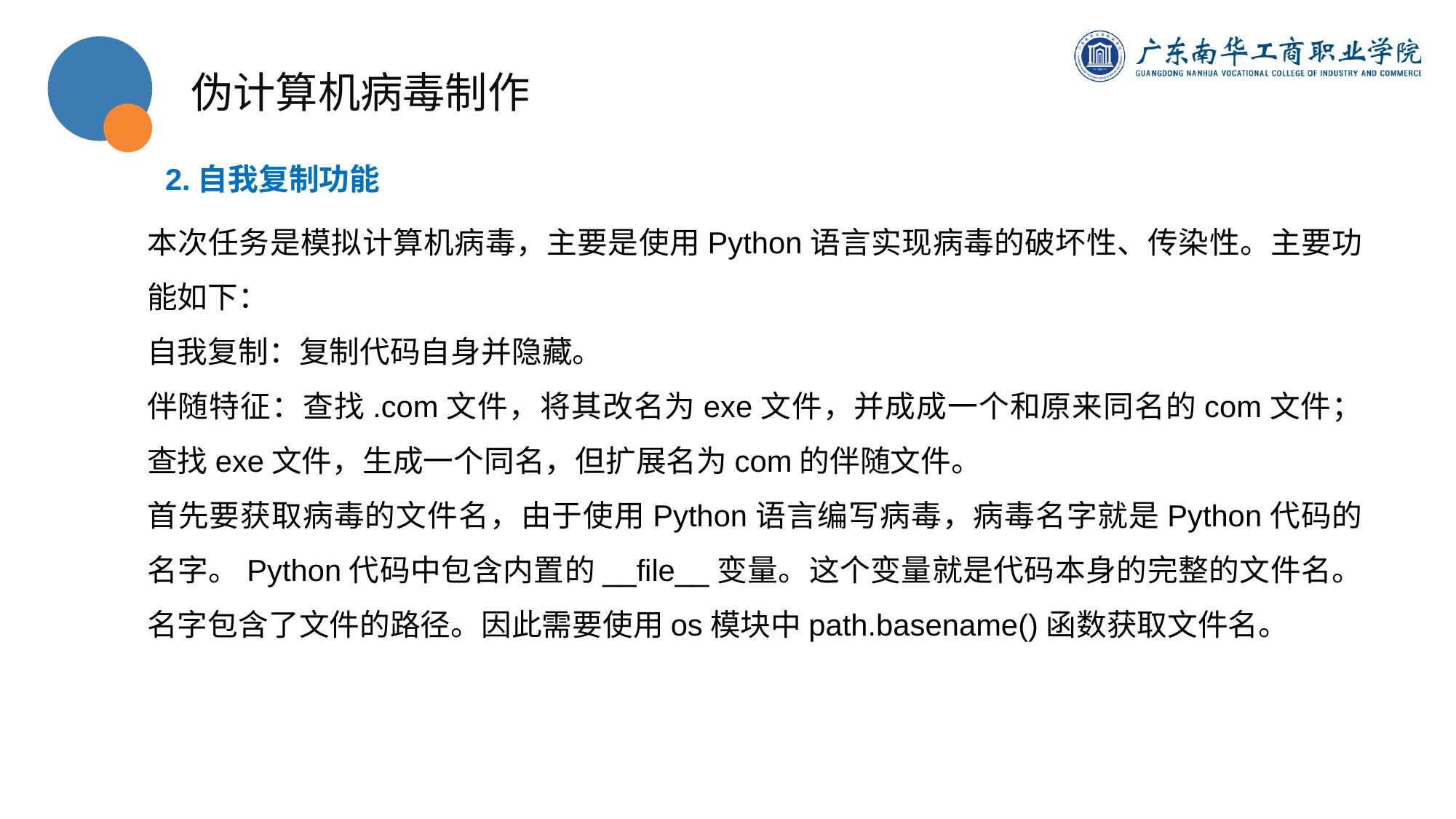

伪计算机病毒制作

2.自我复制功能
本次任务是模拟计算机病毒，主要是使用Python语言实现病毒的破坏性、传染性。主要功能如下：
自我复制：复制代码自身并隐藏。
伴随特征：查找.com文件，将其改名为exe文件，并成成一个和原来同名的com文件；查找exe文件，生成一个同名，但扩展名为com的伴随文件。
首先要获取病毒的文件名，由于使用Python语言编写病毒，病毒名字就是Python代码的名字。Python代码中包含内置的__file__变量。这个变量就是代码本身的完整的文件名。名字包含了文件的路径。因此需要使用os模块中path.basename()函数获取文件名。